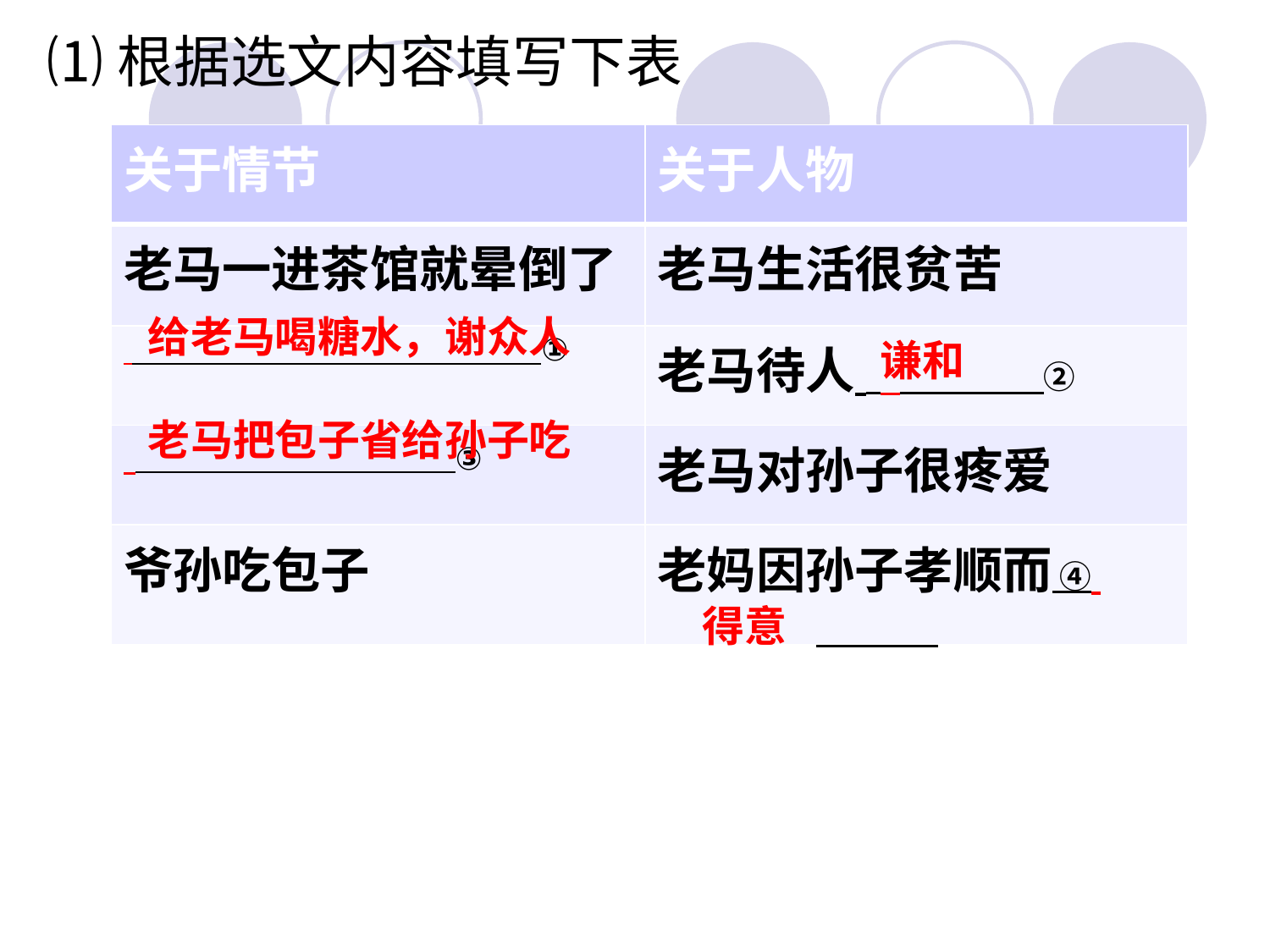

⑴根据选文内容填写下表
| 关于情节 | 关于人物 |
| --- | --- |
| 老马一进茶馆就晕倒了 | 老马生活很贫苦 |
| ① | 老马待人 ② |
| ③ | 老马对孙子很疼爱 |
| 爷孙吃包子 | 老妈因孙子孝顺而 ④ |
给老马喝糖水，谢众人
谦和
老马把包子省给孙子吃
得意